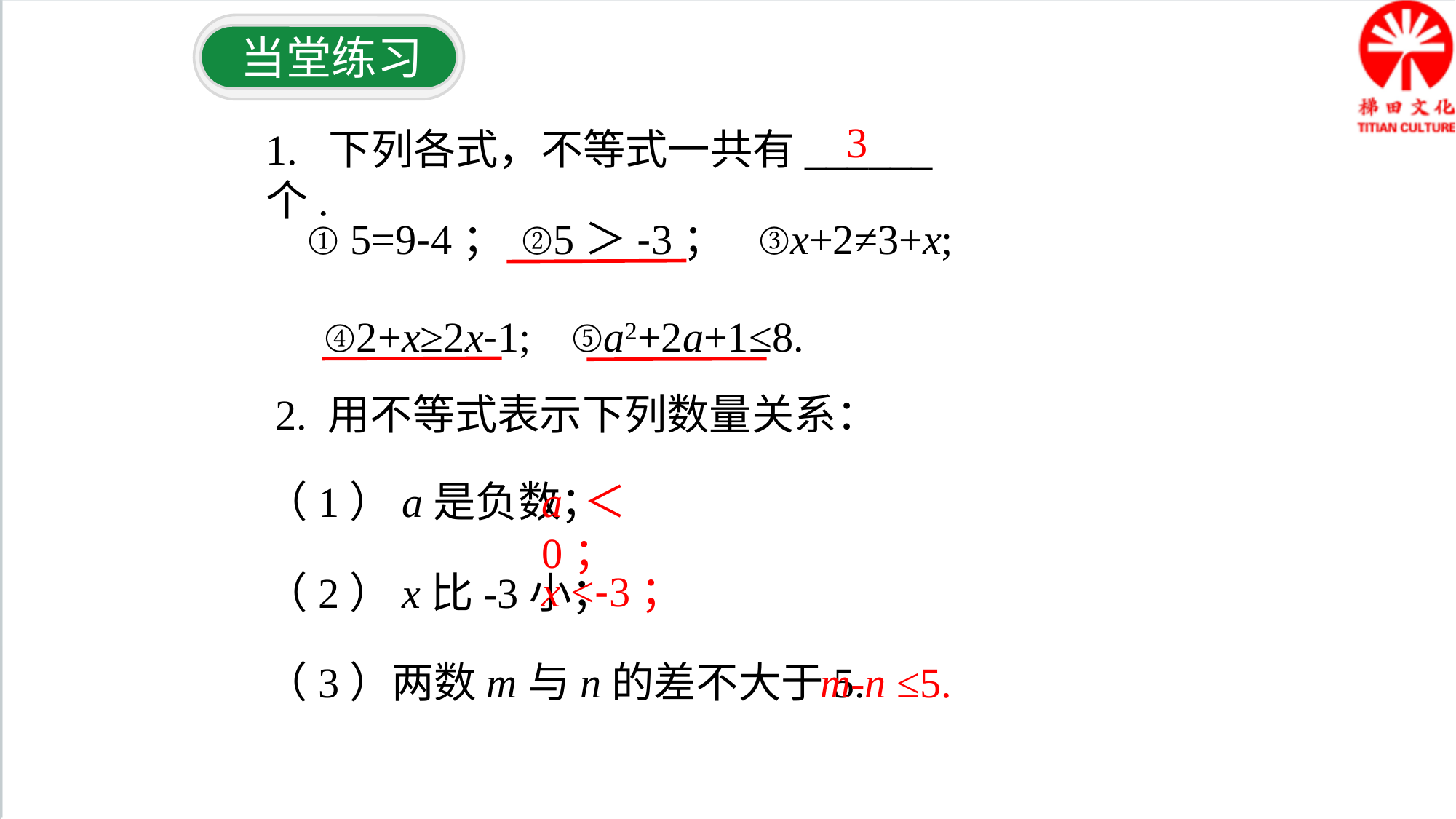

当堂练习
3
1.  下列各式，不等式一共有______个.
① 5=9-4；
②5＞-3；
③x+2≠3+x;
④2+x≥2x-1;
⑤a2+2a+1≤8.
2. 用不等式表示下列数量关系：
（1）a是负数；
a ＜ 0；
x <-3；
（2）x比-3小；
（3）两数m与n的差不大于5.
m-n ≤5.